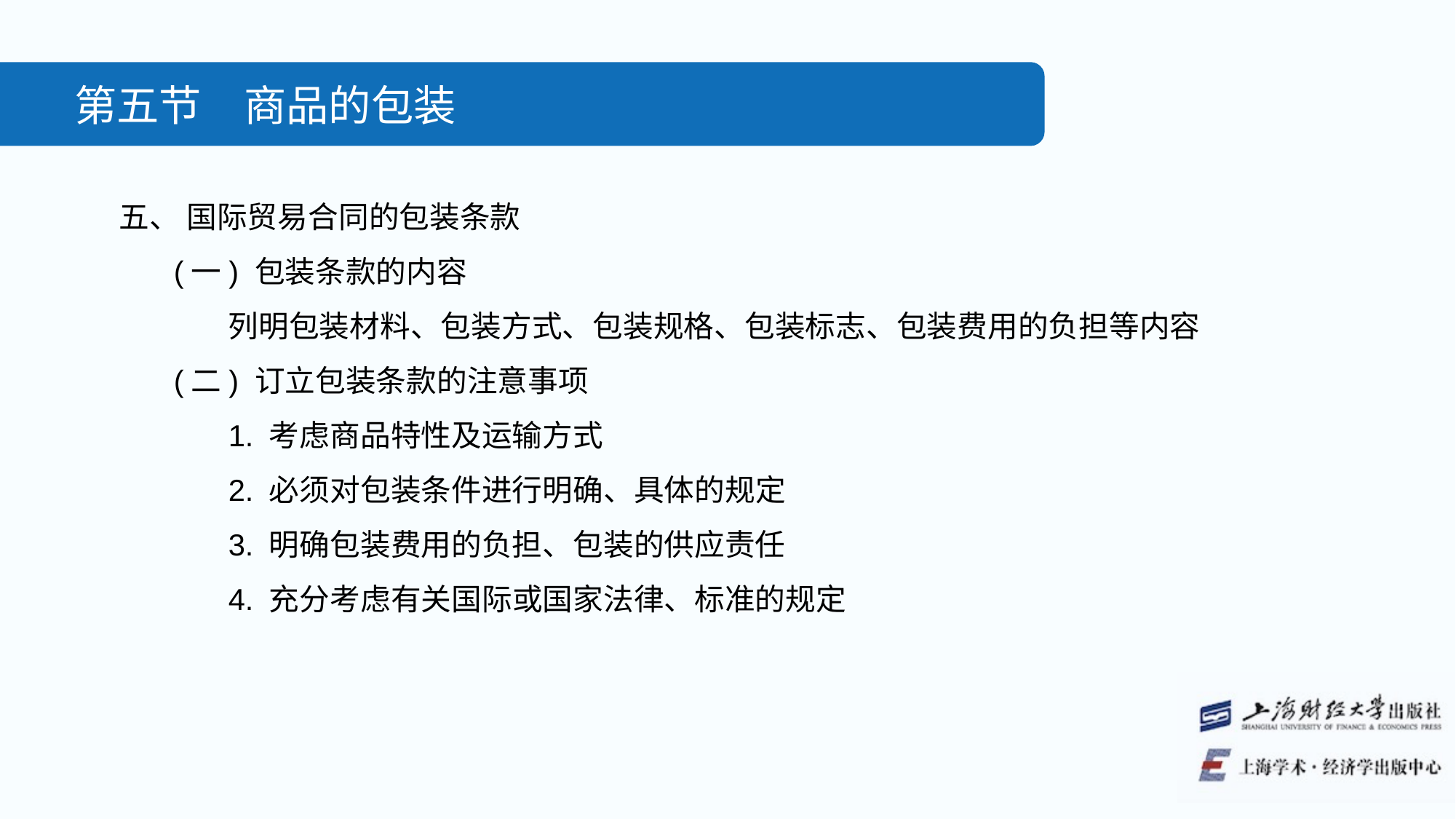

第五节　商品的包装
五、 国际贸易合同的包装条款
(一) 包装条款的内容
列明包装材料、包装方式、包装规格、包装标志、包装费用的负担等内容
(二) 订立包装条款的注意事项
1. 考虑商品特性及运输方式
2. 必须对包装条件进行明确、具体的规定
3. 明确包装费用的负担、包装的供应责任
4. 充分考虑有关国际或国家法律、标准的规定